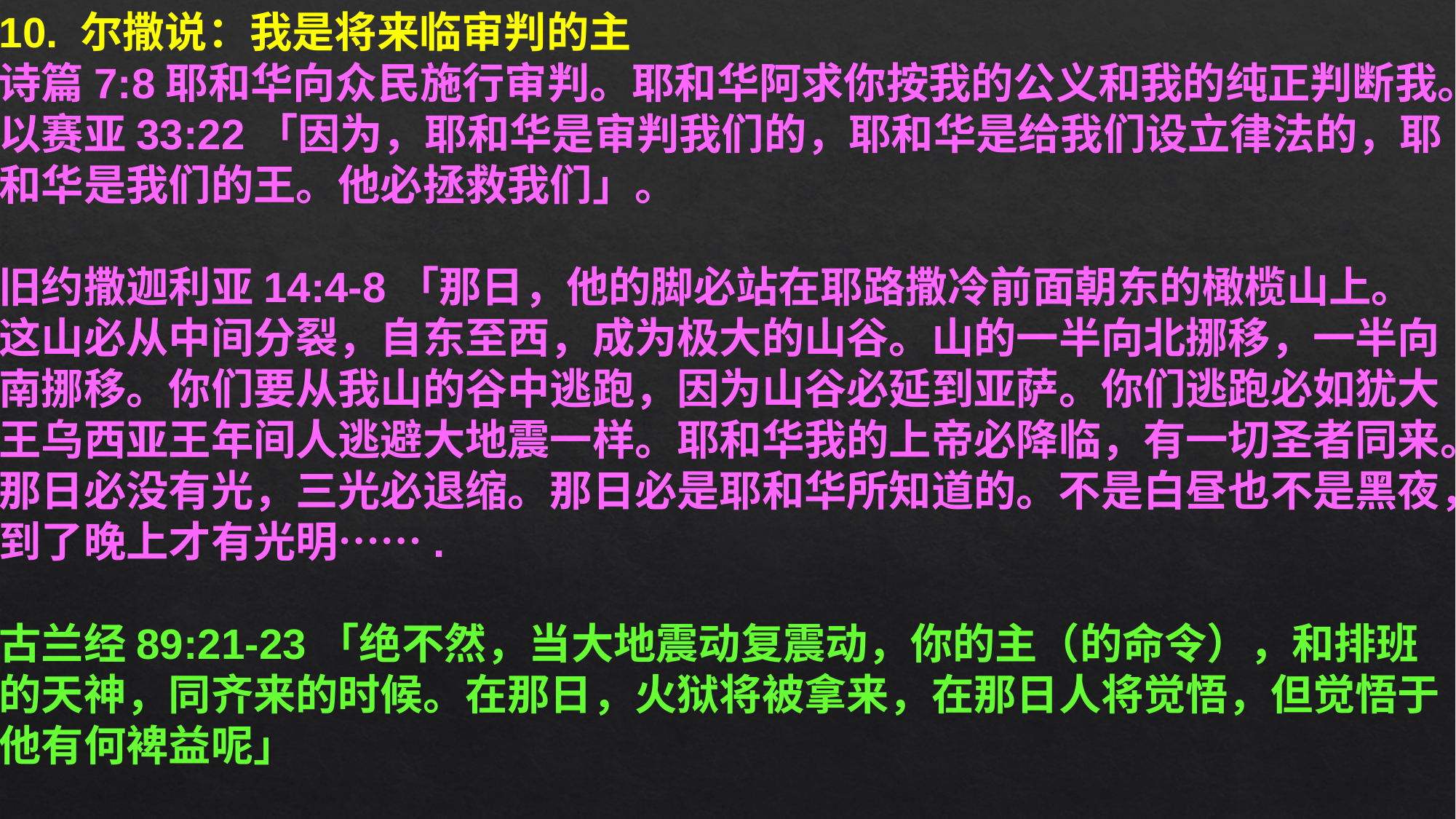

10. 尔撒说：我是将来临审判的主
诗篇7:8耶和华向众民施行审判。耶和华阿求你按我的公义和我的纯正判断我。
以赛亚33:22「因为，耶和华是审判我们的，耶和华是给我们设立律法的，耶和华是我们的王。他必拯救我们」。

旧约撒迦利亚14:4-8「那日，他的脚必站在耶路撒冷前面朝东的橄榄山上。这山必从中间分裂，自东至西，成为极大的山谷。山的一半向北挪移，一半向南挪移。你们要从我山的谷中逃跑，因为山谷必延到亚萨。你们逃跑必如犹大王乌西亚王年间人逃避大地震一样。耶和华我的上帝必降临，有一切圣者同来。那日必没有光，三光必退缩。那日必是耶和华所知道的。不是白昼也不是黑夜，到了晚上才有光明…….

古兰经89:21-23「绝不然，当大地震动复震动，你的主（的命令），和排班的天神，同齐来的时候。在那日，火狱将被拿来，在那日人将觉悟，但觉悟于他有何裨益呢」